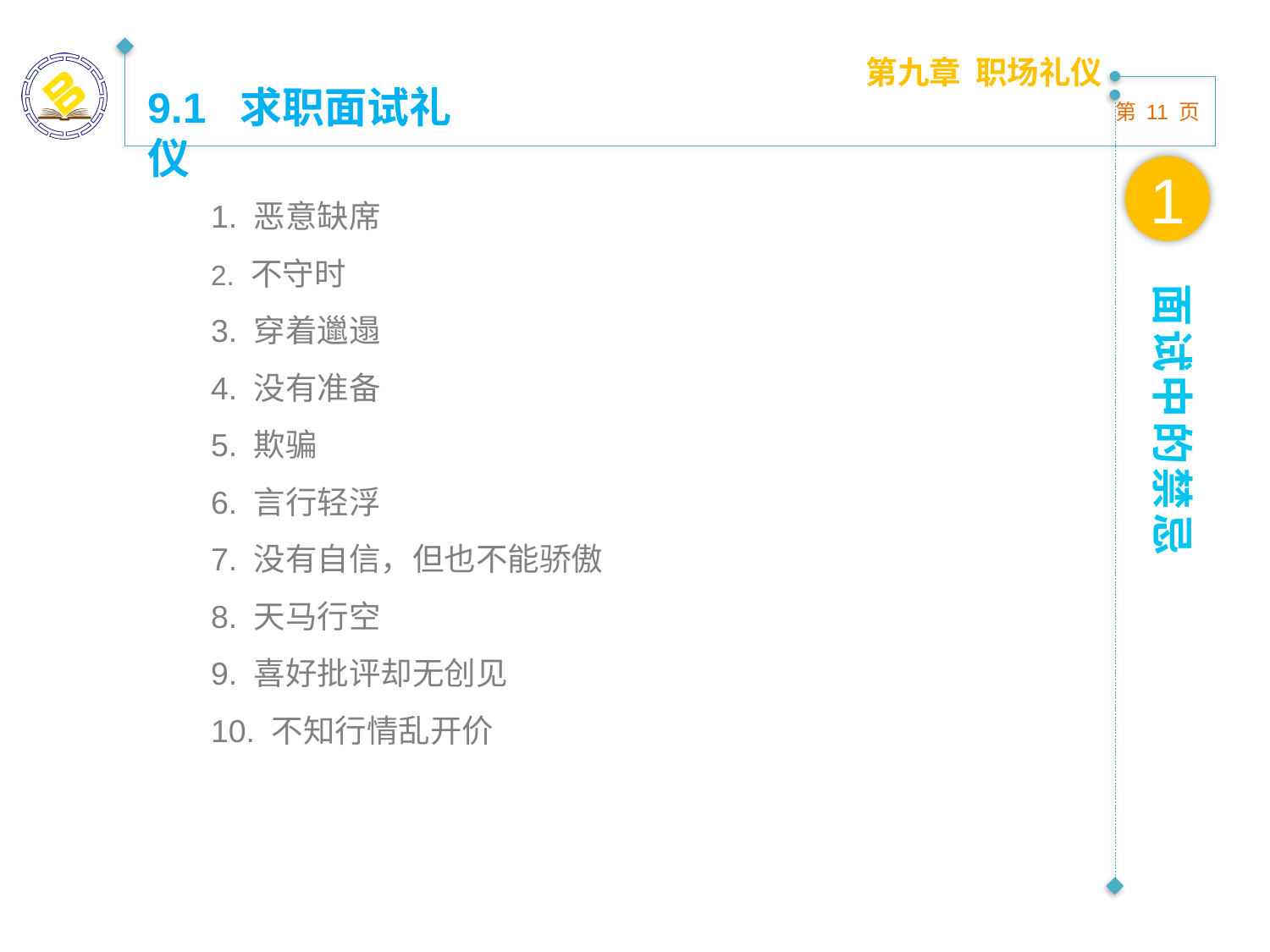

第九章  职场礼仪
9.1  求职面试礼仪
1
1. 恶意缺席
2. 不守时
3. 穿着邋遢
4. 没有准备
5. 欺骗
6. 言行轻浮
7. 没有自信，但也不能骄傲
8. 天马行空
9. 喜好批评却无创见
10. 不知行情乱开价

面试中的禁忌